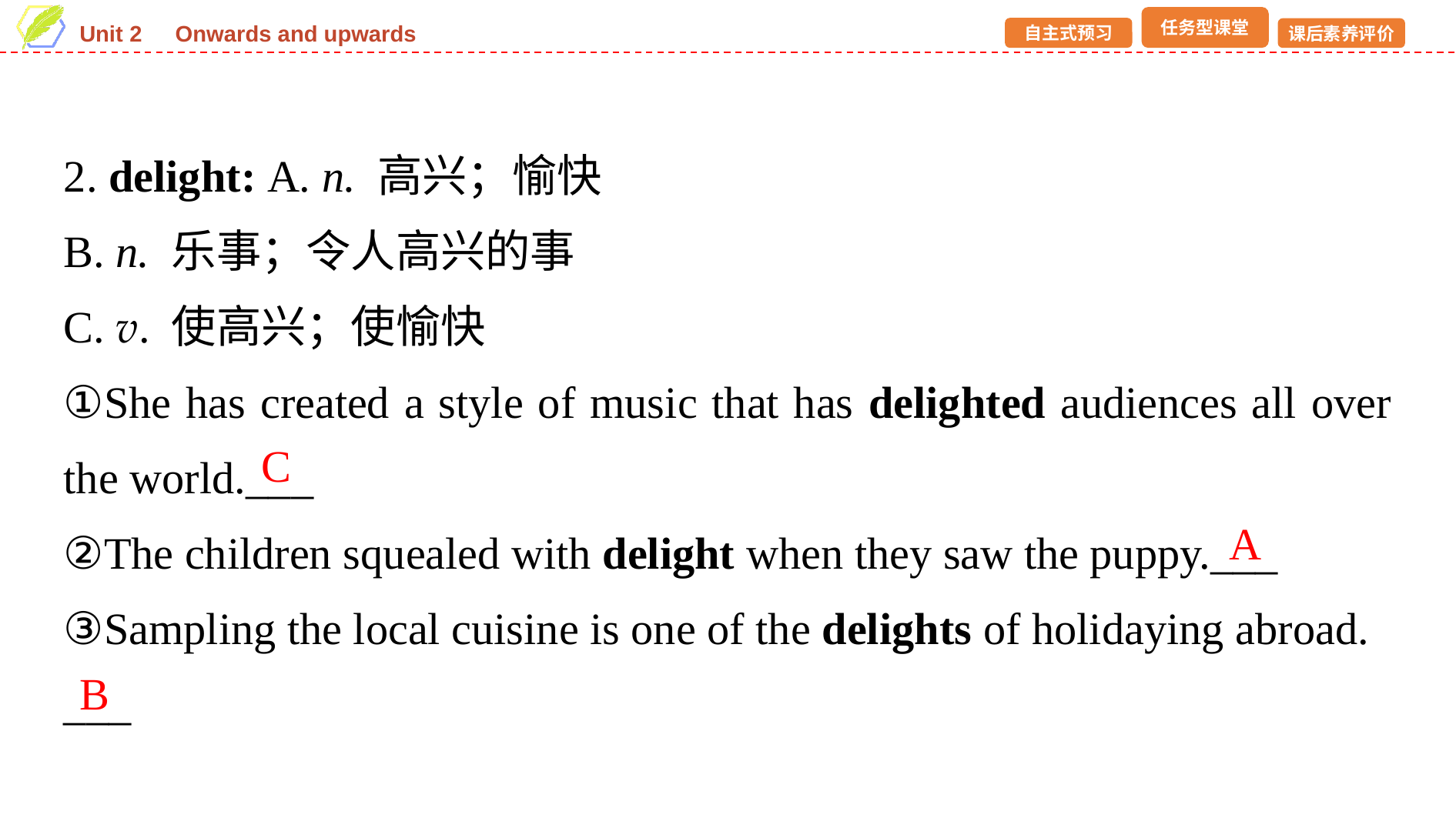

2. delight: A. n. 高兴；愉快
B. n. 乐事；令人高兴的事
C. v. 使高兴；使愉快
①She has created a style of music that has delighted audiences all over the world.___
②The children squealed with delight when they saw the puppy.___
③Sampling the local cuisine is one of the delights of holidaying abroad.
___
C
A
B